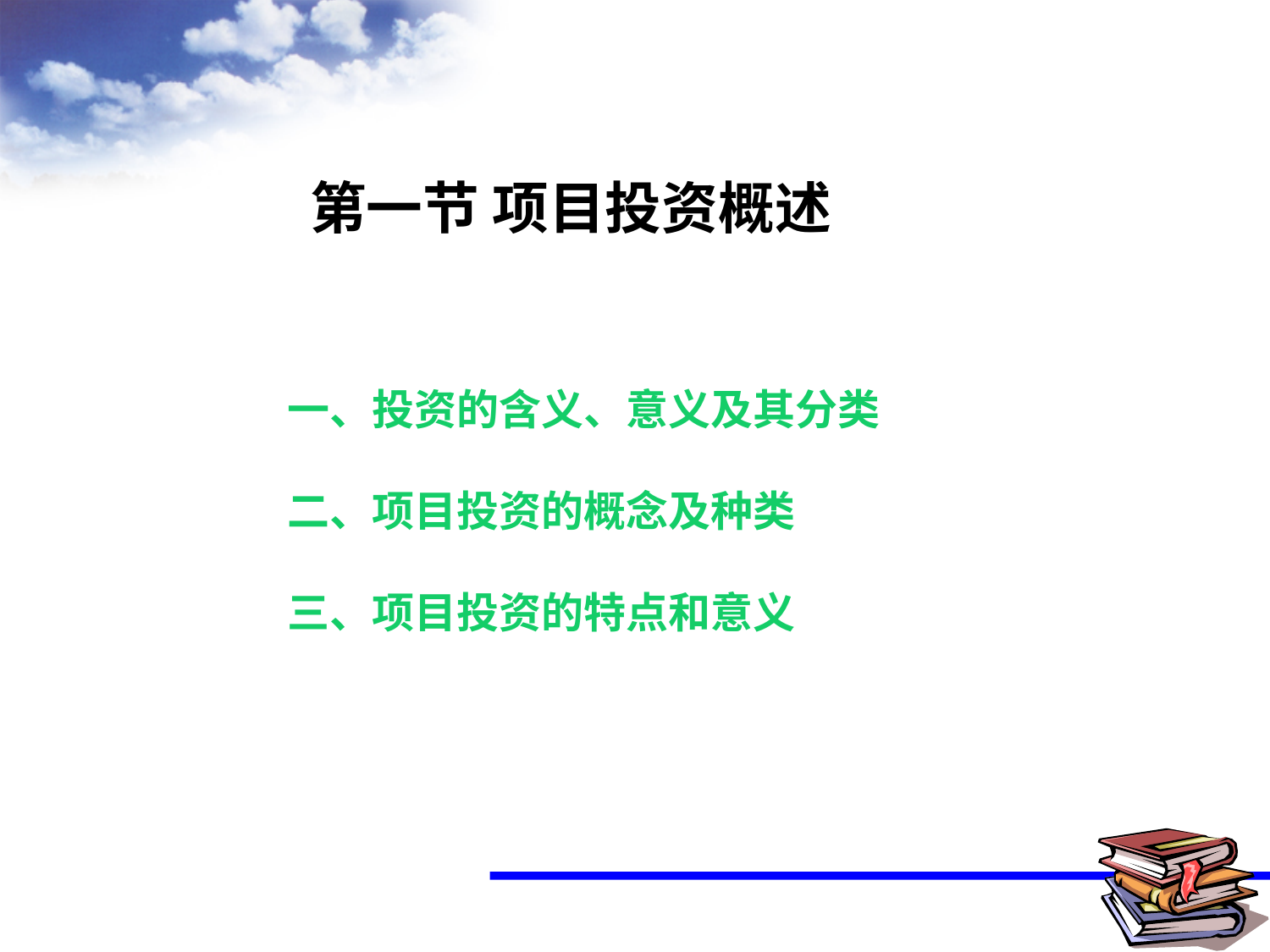

第一节 项目投资概述
一、投资的含义、意义及其分类
二、项目投资的概念及种类
三、项目投资的特点和意义